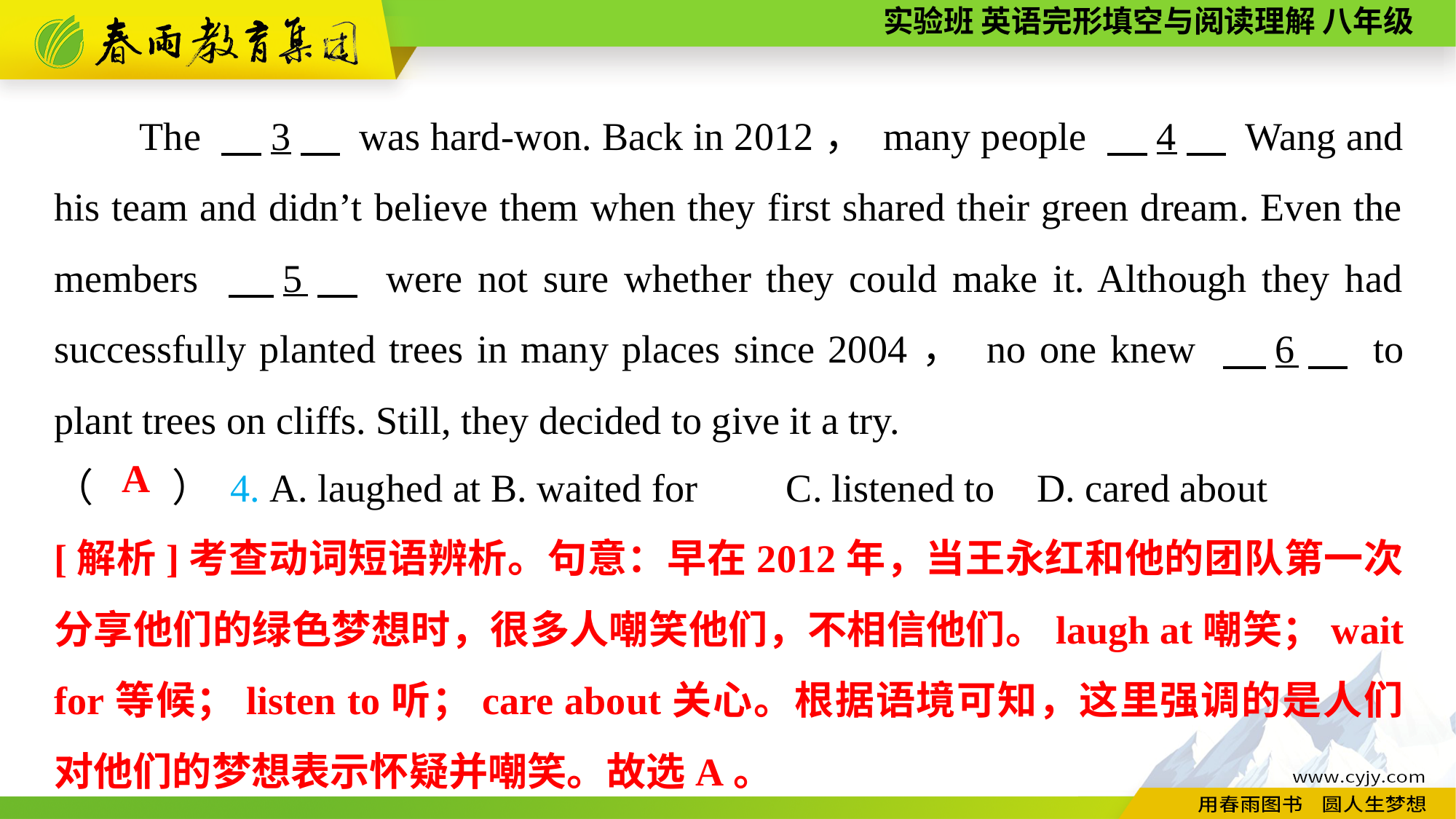

The 　3　 was hard-won. Back in 2012， many people 　4　 Wang and his team and didn’t believe them when they first shared their green dream. Even the members 　5　 were not sure whether they could make it. Although they had successfully planted trees in many places since 2004， no one knew 　6　 to plant trees on cliffs. Still, they decided to give it a try.
（　　） 4. A. laughed at	B. waited for         C. listened to	D. cared about
A
[解析]考查动词短语辨析。句意：早在2012年，当王永红和他的团队第一次分享他们的绿色梦想时，很多人嘲笑他们，不相信他们。laugh at嘲笑；wait for等候；listen to听；care about关心。根据语境可知，这里强调的是人们对他们的梦想表示怀疑并嘲笑。故选A。